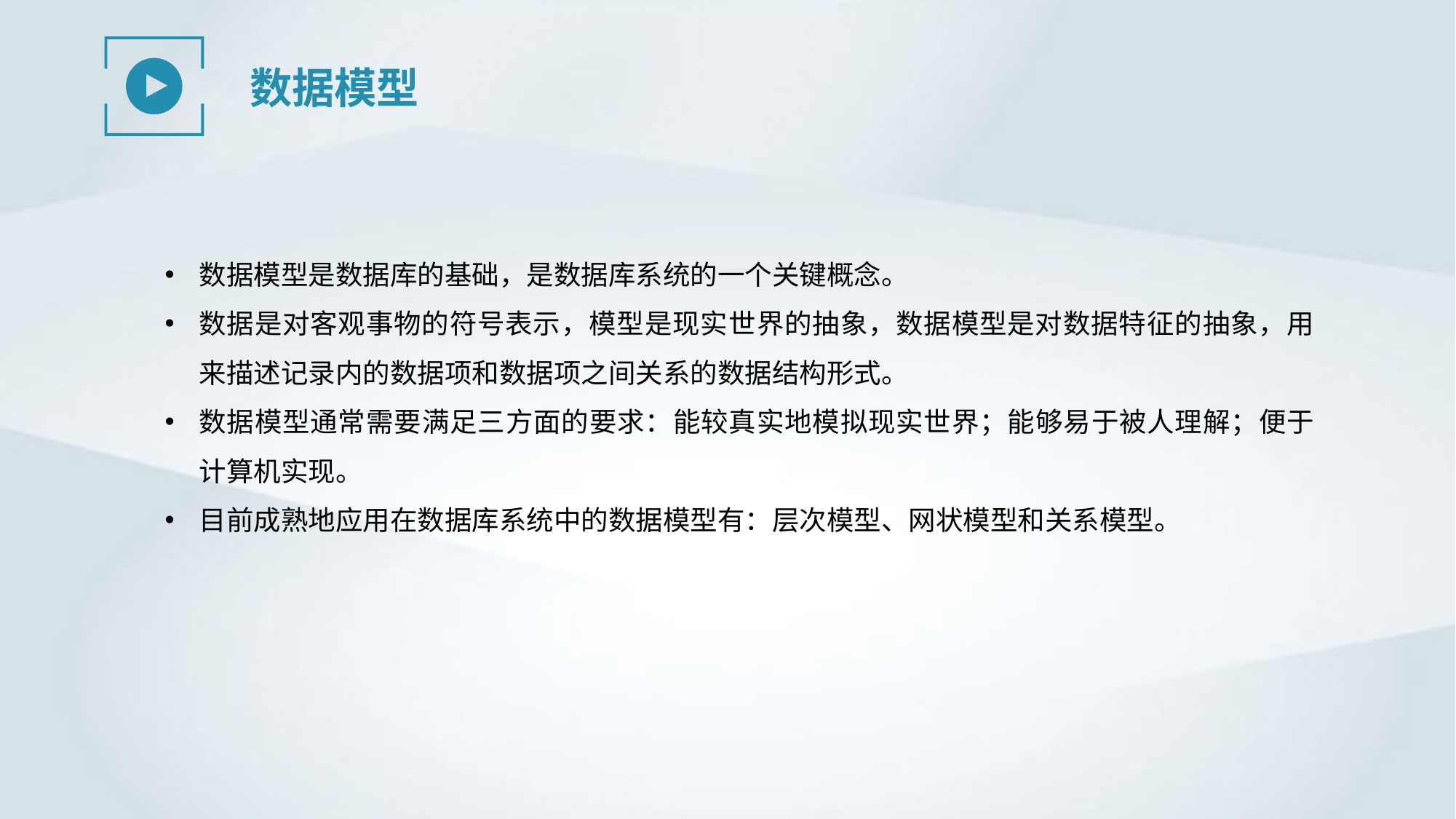

数据模型
数据模型是数据库的基础，是数据库系统的一个关键概念。
数据是对客观事物的符号表示，模型是现实世界的抽象，数据模型是对数据特征的抽象，用来描述记录内的数据项和数据项之间关系的数据结构形式。
数据模型通常需要满足三方面的要求：能较真实地模拟现实世界；能够易于被人理解；便于计算机实现。
目前成熟地应用在数据库系统中的数据模型有：层次模型、网状模型和关系模型。